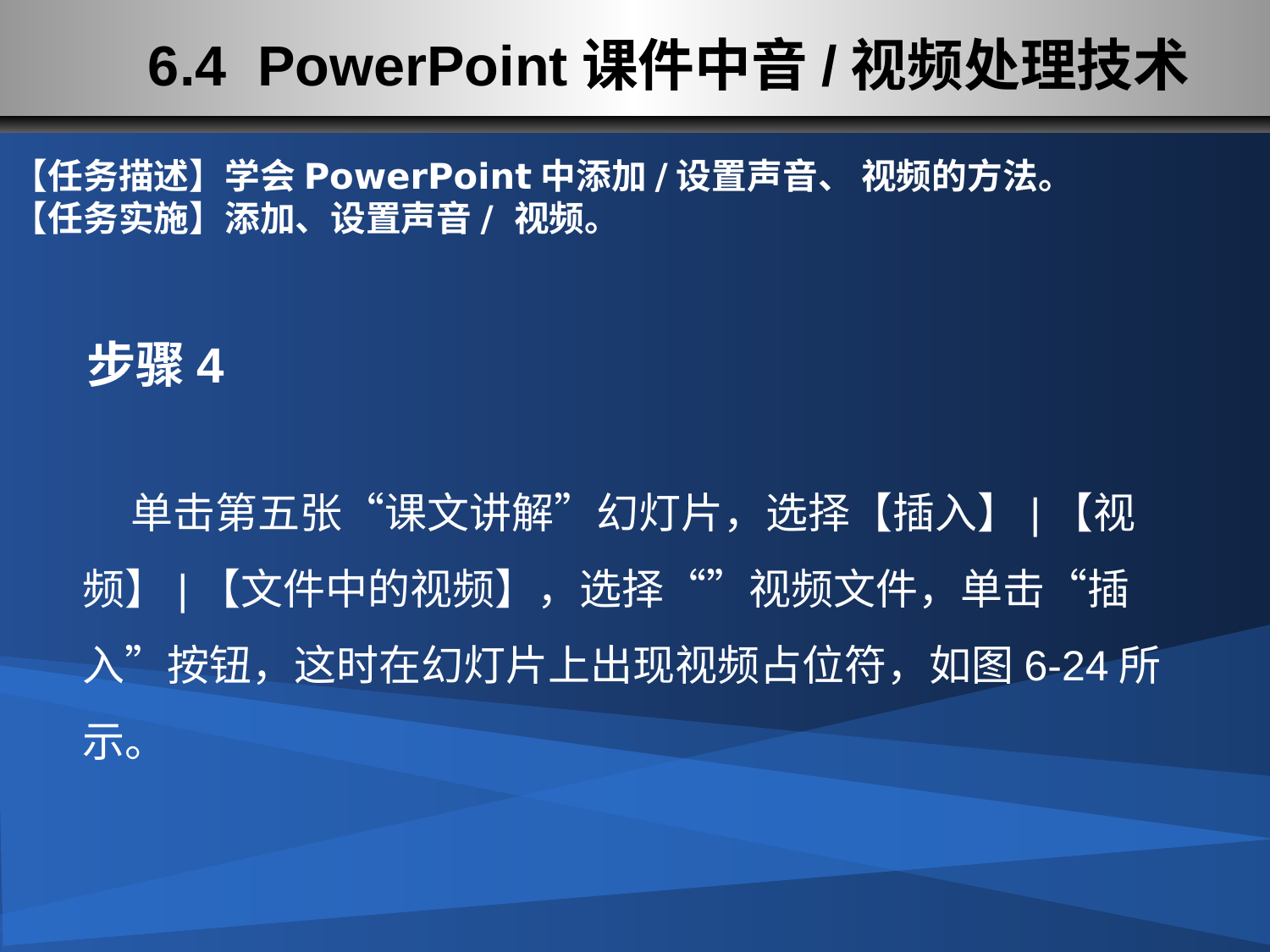

# 6.4  PowerPoint课件中音/视频处理技术
【任务描述】学会PowerPoint中添加/设置声音、 视频的方法。
【任务实施】添加、设置声音/ 视频。
步骤4

    单击第五张“课文讲解”幻灯片，选择【插入】|【视频】|【文件中的视频】，选择“”视频文件，单击“插入”按钮，这时在幻灯片上出现视频占位符，如图6-24所示。